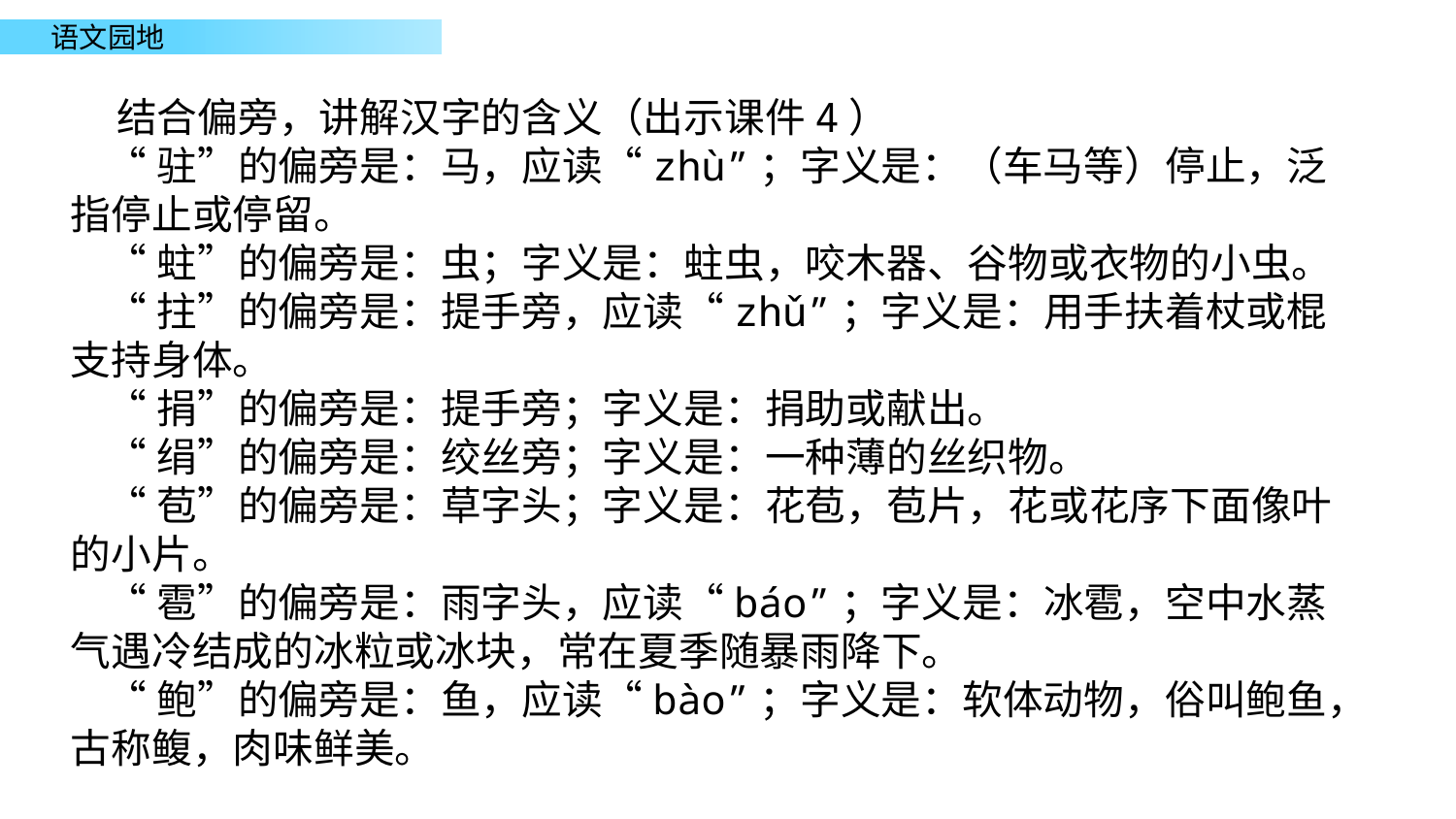

结合偏旁，讲解汉字的含义（出示课件4）
    “驻”的偏旁是：马，应读“zhù”；字义是：（车马等）停止，泛指停止或停留。
    “蛀”的偏旁是：虫；字义是：蛀虫，咬木器、谷物或衣物的小虫。
    “拄”的偏旁是：提手旁，应读“zhǔ”；字义是：用手扶着杖或棍支持身体。
    “捐”的偏旁是：提手旁；字义是：捐助或献出。
    “绢”的偏旁是：绞丝旁；字义是：一种薄的丝织物。
    “苞”的偏旁是：草字头；字义是：花苞，苞片，花或花序下面像叶的小片。
    “雹”的偏旁是：雨字头，应读“báo”；字义是：冰雹，空中水蒸气遇冷结成的冰粒或冰块，常在夏季随暴雨降下。
    “鲍”的偏旁是：鱼，应读“bào”；字义是：软体动物，俗叫鲍鱼，古称鳆，肉味鲜美。